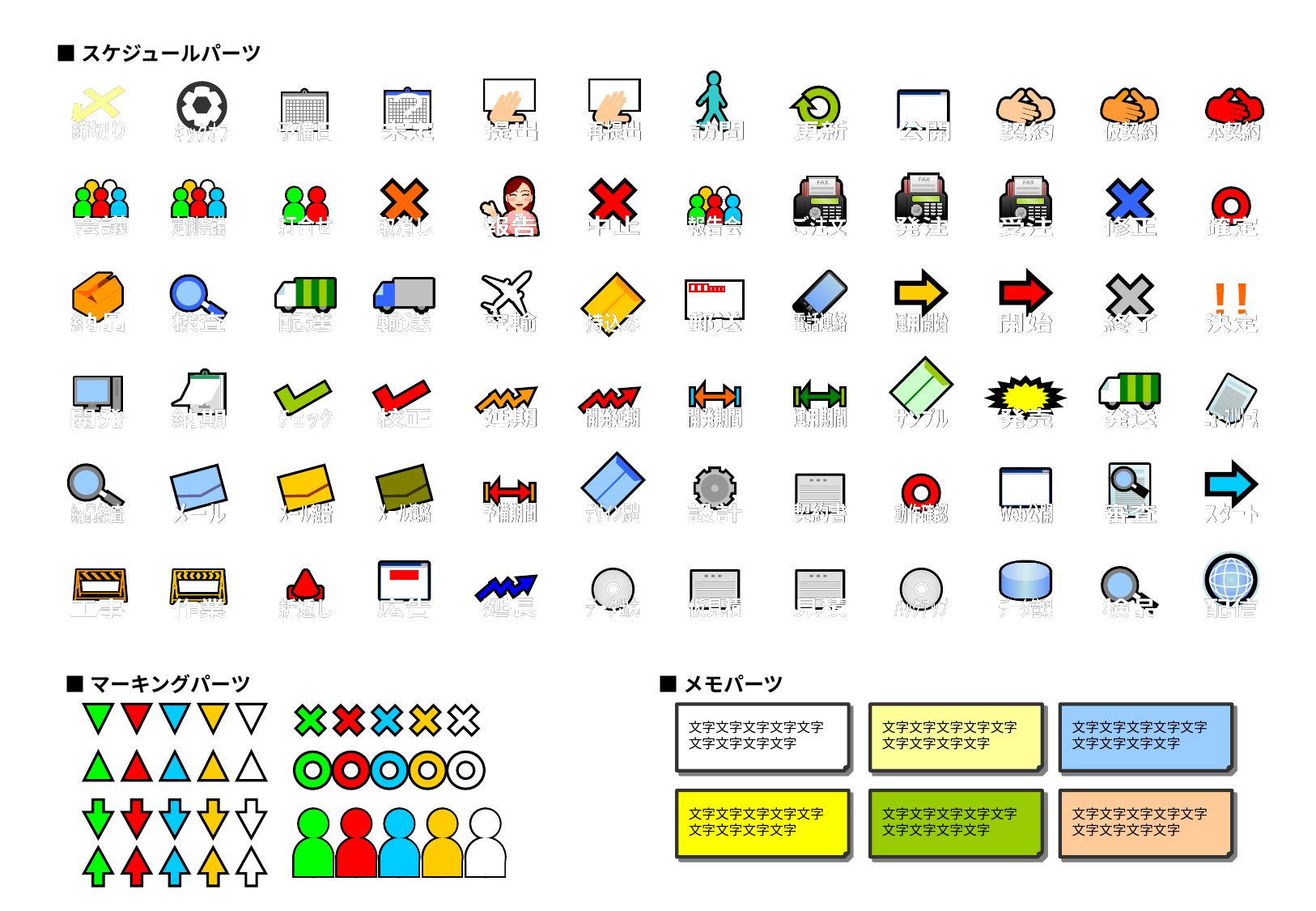

■スケジュールパーツ

訪問
訪問

提出
提出

再提出
再提出
〆
〆
締切り
締切り

キックオフ
キックオフ

更新
更新

?
未定
未定

契約
契約

仮契約
仮契約

本契約
本契約

予備日
予備日

公開
公開

FAX

発注
発注

取消し
取消し

報告
報告

中止
中止

FAX

ご注文
ご注文

FAX

受注
受注

修正
修正

会議
会議

定例会議
定例会議

打合せ
打合せ

報告会
報告会

確定
確定

空輸
空輸

納品
納品

運用開始
運用開始

開始
開始

終了
終了

配達
配達

輸送
輸送

郵送
郵送

検査
検査
!!
決定
決定

持込み
持込み

電話連絡
電話連絡

サンプル
サンプル

1
納期
納期

発送
発送

開発
開発

発売
発売

ニュースリリース
ニュースリリース

延期
延期

開発延期
開発延期

チェック
チェック

校正
校正

開発期間
開発期間

運用期間
運用期間

デザイン提出
デザイン提出

審査
審査

スタート
スタート

設計
設計

Web公開
Web公開

メール
メール

メール報告
メール報告

メール連絡
メール連絡

納品検査
納品検査

契約書
契約書

動作確認
動作確認

予備期間
予備期間

配信
配信

データ管理
データ管理

広告
広告

工事
工事

作業
作業

延長
延長

データ出力
データ出力

バックアップ
バックアップ

仮見積
仮見積

見積
見積

折返し
折返し

検品
検品
■マーキングパーツ
■メモパーツ

文字文字文字文字文字文字文字文字文字
文字文字文字文字文字文字文字文字文字
文字文字文字文字文字文字文字文字文字

文字文字文字文字文字文字文字文字文字
文字文字文字文字文字文字文字文字文字
文字文字文字文字文字文字文字文字文字